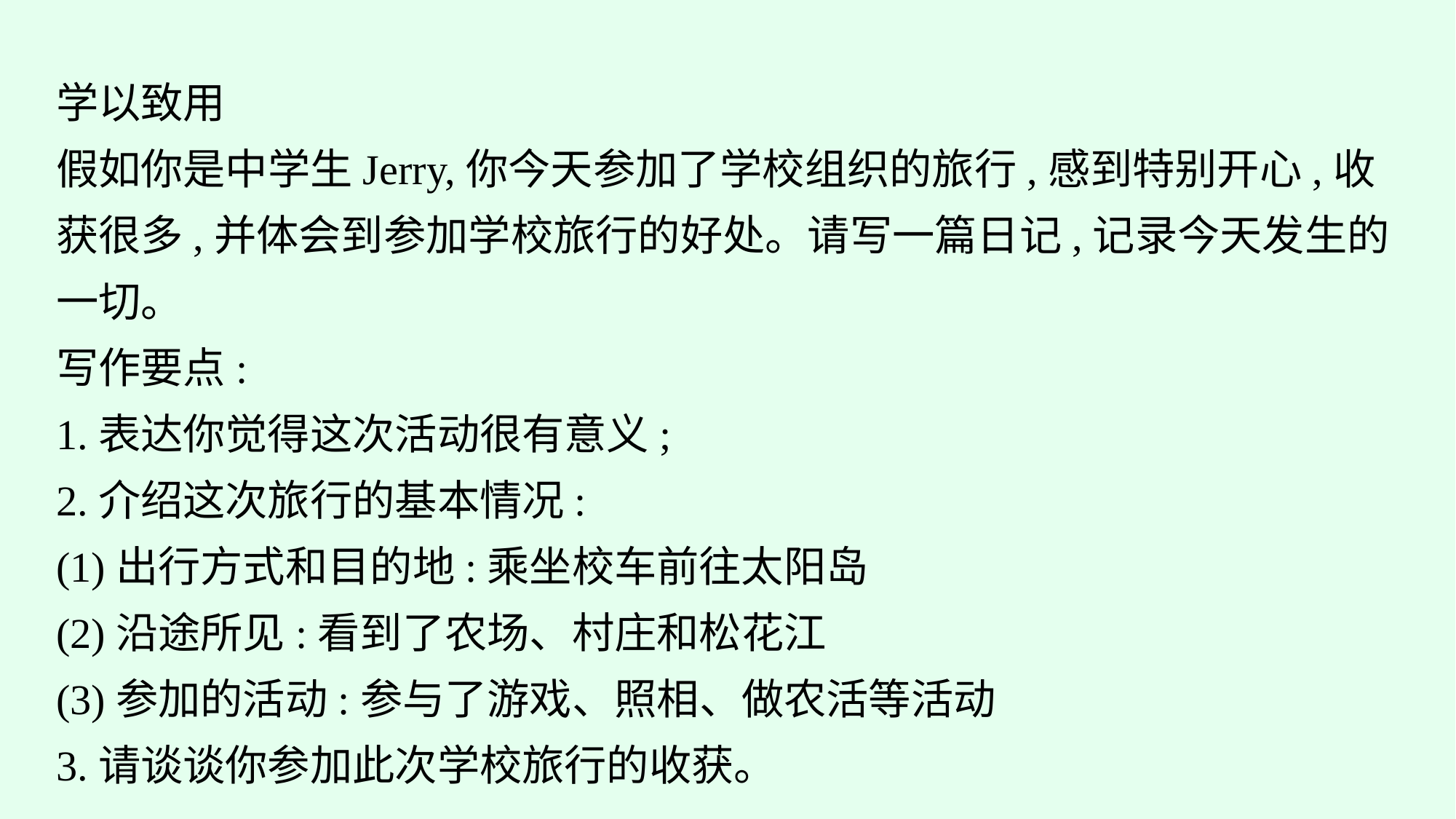

学以致用
假如你是中学生Jerry,你今天参加了学校组织的旅行,感到特别开心,收获很多,并体会到参加学校旅行的好处。请写一篇日记,记录今天发生的一切。
写作要点:
1.表达你觉得这次活动很有意义;
2.介绍这次旅行的基本情况:
(1)出行方式和目的地:乘坐校车前往太阳岛
(2)沿途所见:看到了农场、村庄和松花江
(3)参加的活动:参与了游戏、照相、做农活等活动
3.请谈谈你参加此次学校旅行的收获。